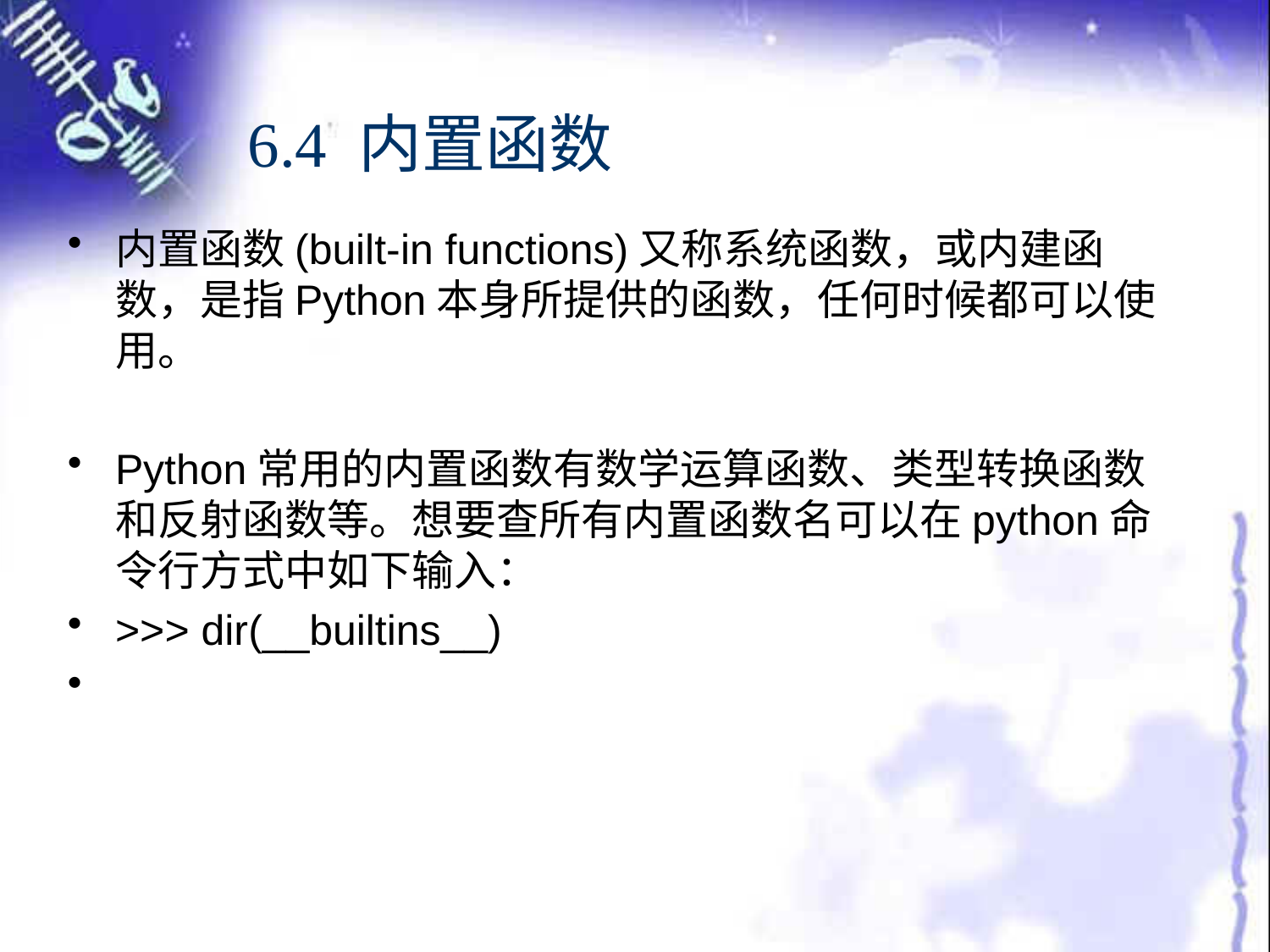

# 6.4 内置函数
内置函数(built-in functions)又称系统函数，或内建函数，是指Python本身所提供的函数，任何时候都可以使用。

Python常用的内置函数有数学运算函数、类型转换函数和反射函数等。想要查所有内置函数名可以在python命令行方式中如下输入：
>>> dir(__builtins__)